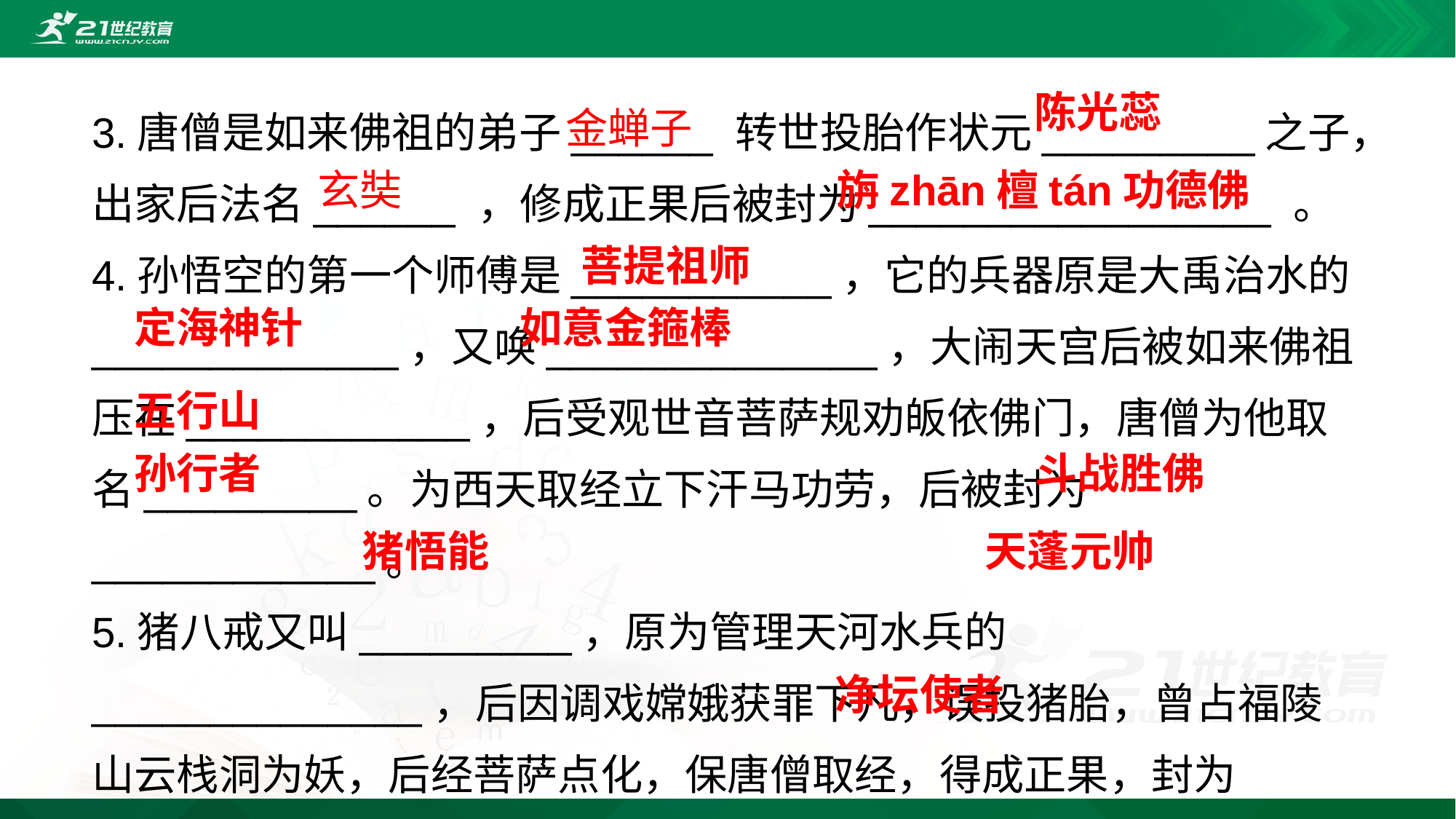

3.唐僧是如来佛祖的弟子______ 转世投胎作状元_________之子，出家后法名______ ，修成正果后被封为_________________ 。
4.孙悟空的第一个师傅是___________，它的兵器原是大禹治水的_____________，又唤______________，大闹天宫后被如来佛祖压在____________，后受观世音菩萨规劝皈依佛门，唐僧为他取名_________。为西天取经立下汗马功劳，后被封为____________。
5.猪八戒又叫_________，原为管理天河水兵的______________，后因调戏嫦娥获罪下凡，误投猪胎，曾占福陵山云栈洞为妖，后经菩萨点化，保唐僧取经，得成正果，封为___________。
陈光蕊
金蝉子
玄奘
旃zhān檀tán功德佛
菩提祖师
定海神针
如意金箍棒
五行山
孙行者
斗战胜佛
猪悟能
天蓬元帅
净坛使者